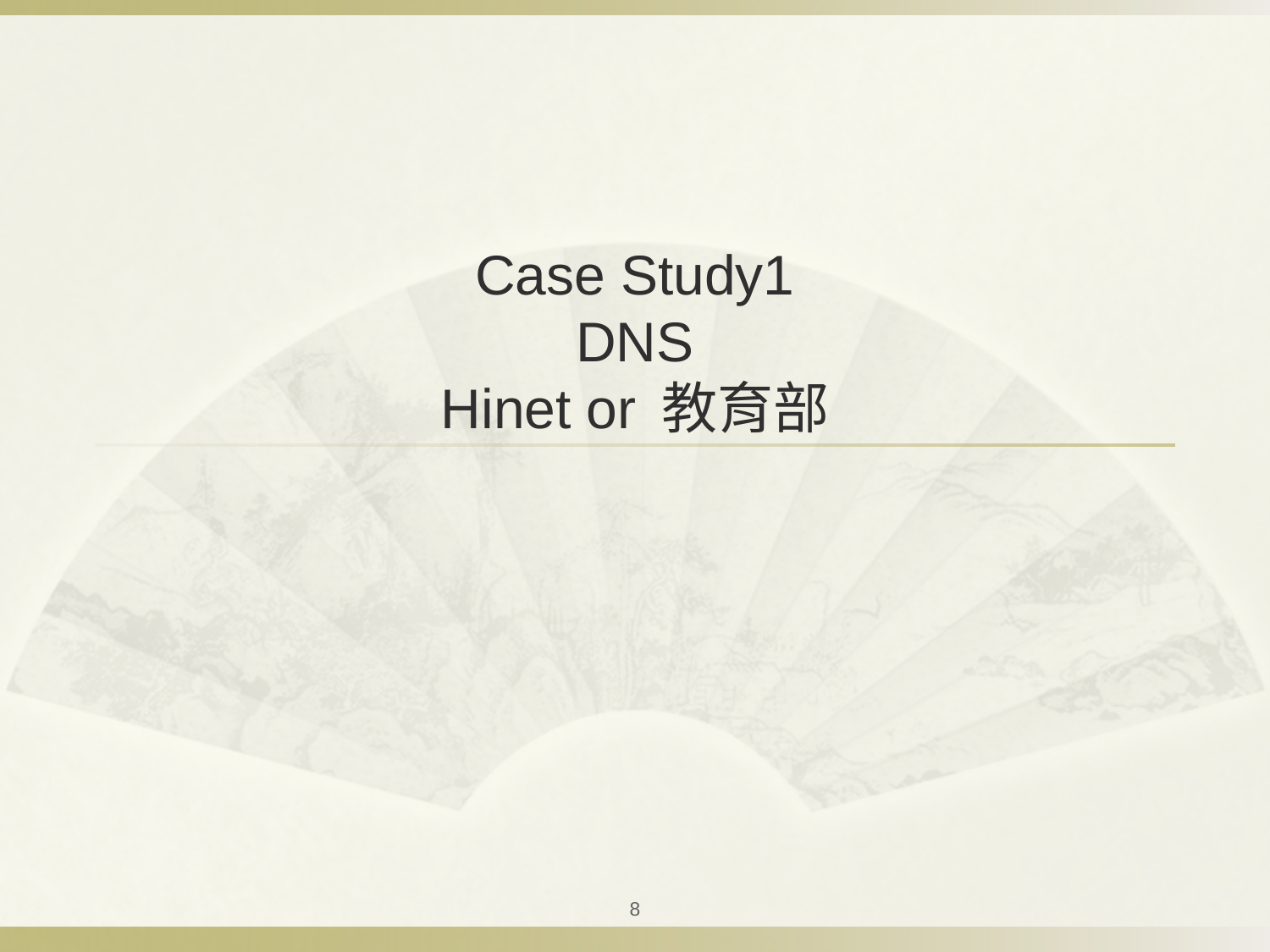

# Case Study1 DNS Hinet or 教育部

8